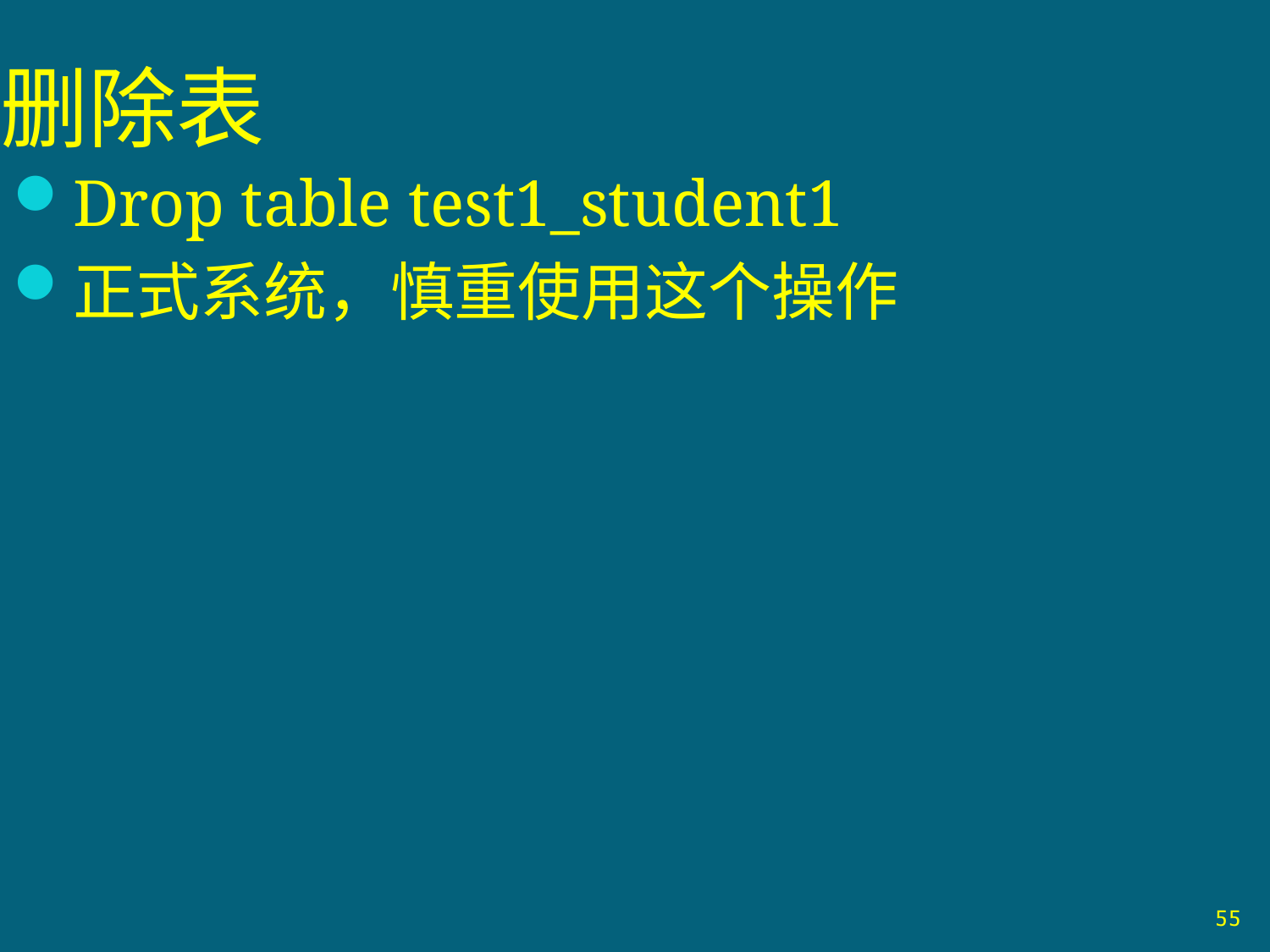

# 删除表
Drop table test1_student1
正式系统，慎重使用这个操作
55